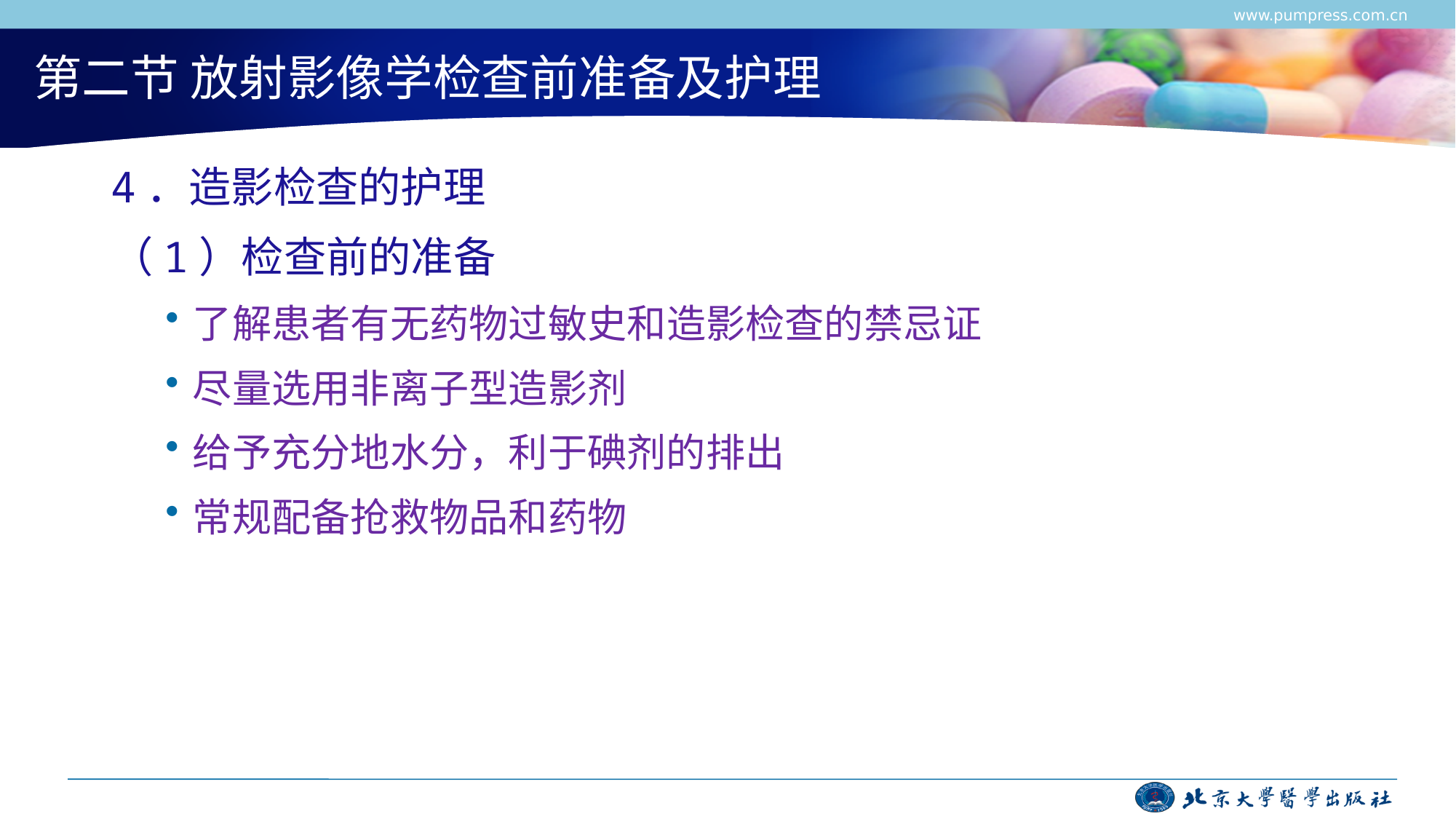

www.pumpress.com.cn
# 第二节 放射影像学检查前准备及护理
4．造影检查的护理
（1）检查前的准备
了解患者有无药物过敏史和造影检查的禁忌证
尽量选用非离子型造影剂
给予充分地水分，利于碘剂的排出
常规配备抢救物品和药物